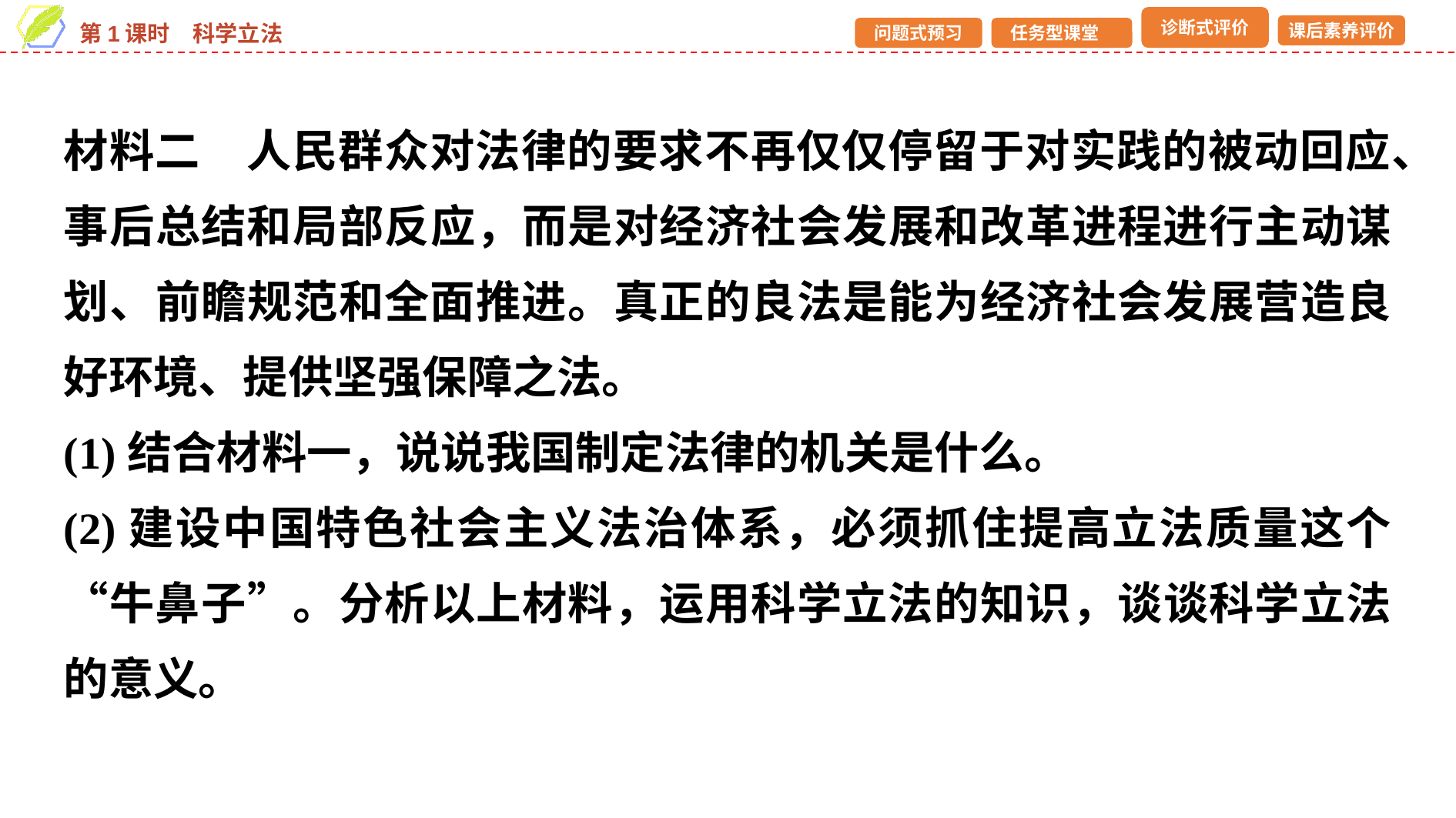

材料二　人民群众对法律的要求不再仅仅停留于对实践的被动回应、事后总结和局部反应，而是对经济社会发展和改革进程进行主动谋划、前瞻规范和全面推进。真正的良法是能为经济社会发展营造良好环境、提供坚强保障之法。
(1)结合材料一，说说我国制定法律的机关是什么。
(2)建设中国特色社会主义法治体系，必须抓住提高立法质量这个“牛鼻子”。分析以上材料，运用科学立法的知识，谈谈科学立法的意义。